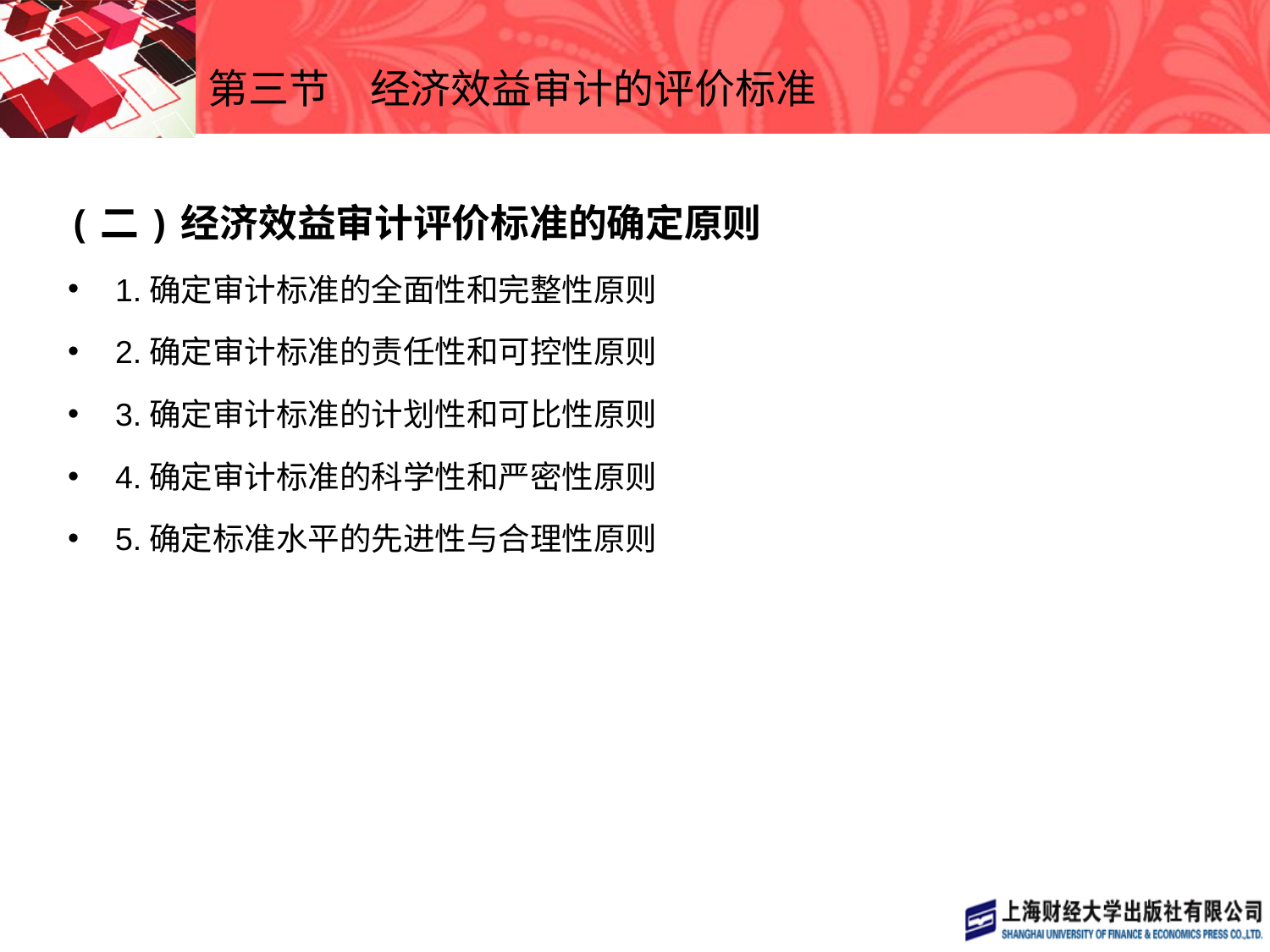

# 第三节　经济效益审计的评价标准
(二)经济效益审计评价标准的确定原则
1.确定审计标准的全面性和完整性原则
2.确定审计标准的责任性和可控性原则
3.确定审计标准的计划性和可比性原则
4.确定审计标准的科学性和严密性原则
5.确定标准水平的先进性与合理性原则